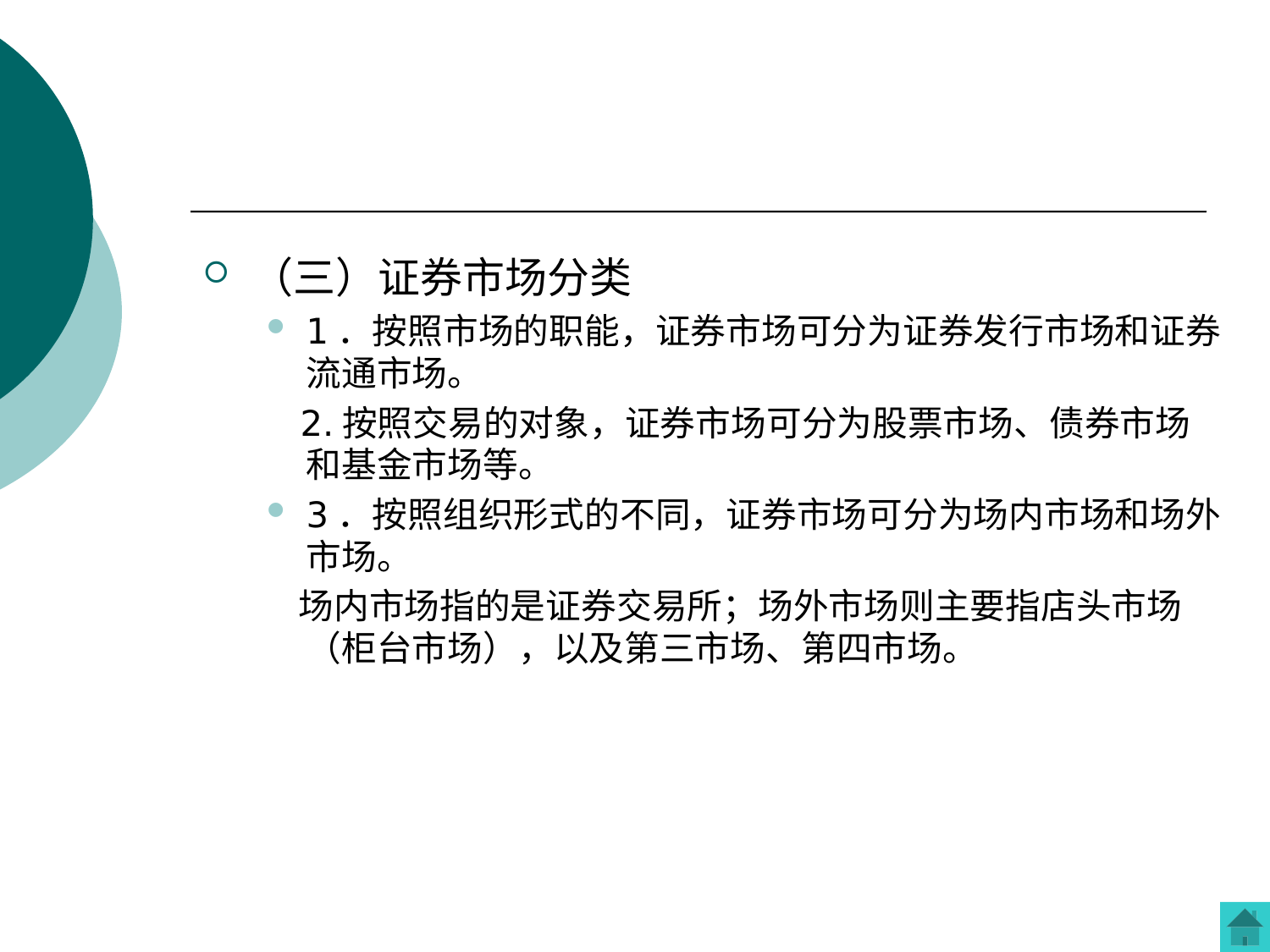

#
（三）证券市场分类
1．按照市场的职能，证券市场可分为证券发行市场和证券流通市场。
   2.按照交易的对象，证券市场可分为股票市场、债券市场和基金市场等。
3．按照组织形式的不同，证券市场可分为场内市场和场外市场。
   场内市场指的是证券交易所；场外市场则主要指店头市场（柜台市场），以及第三市场、第四市场。